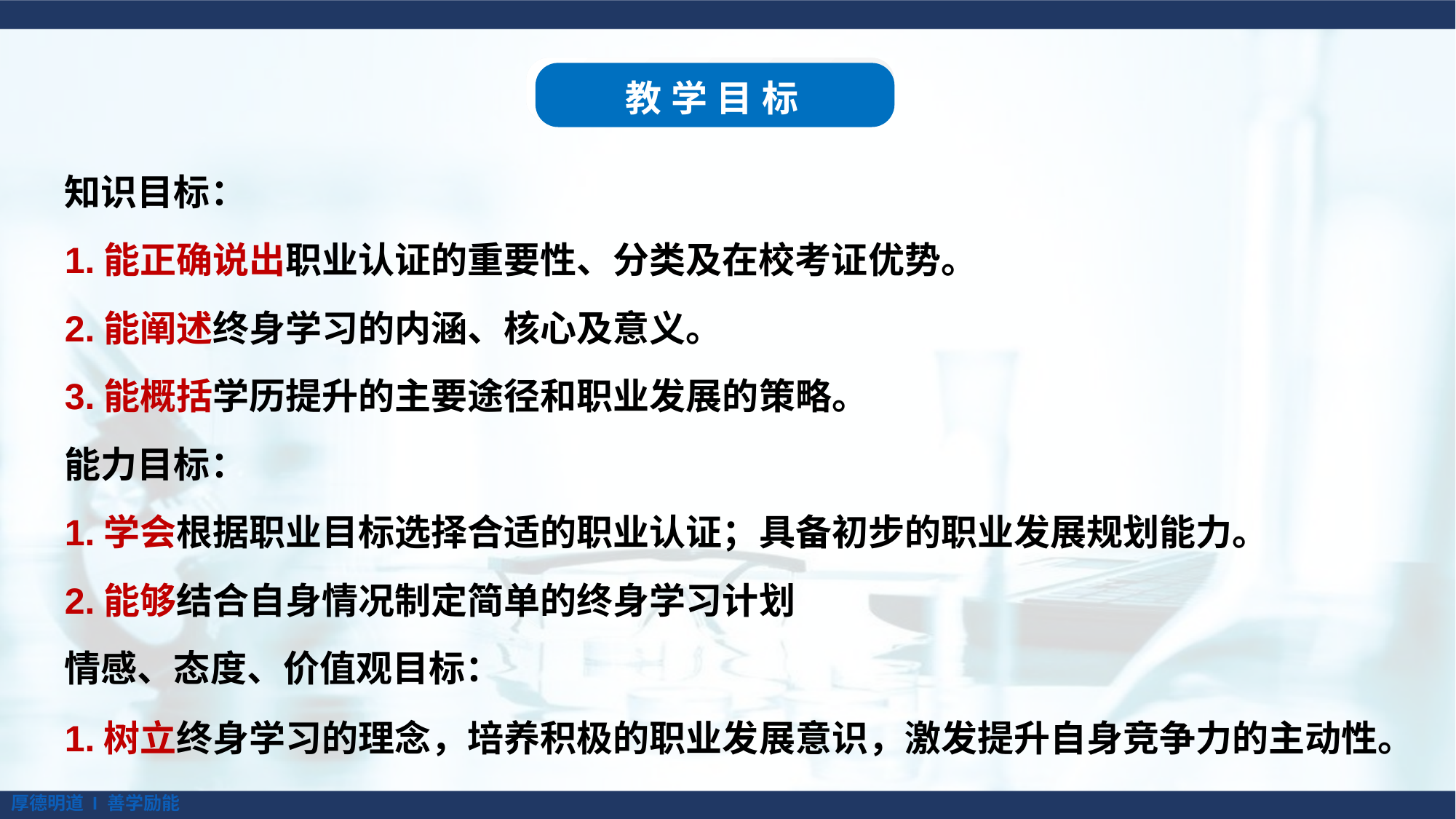

教学目标
知识目标：
1.能正确说出职业认证的重要性、分类及在校考证优势。
2.能阐述终身学习的内涵、核心及意义。
3.能概括学历提升的主要途径和职业发展的策略。
能力目标：
1.学会根据职业目标选择合适的职业认证；具备初步的职业发展规划能力。
2.能够结合自身情况制定简单的终身学习计划
情感、态度、价值观目标：
1.树立终身学习的理念，培养积极的职业发展意识，激发提升自身竞争力的主动性。

厚德明道 I 善学励能